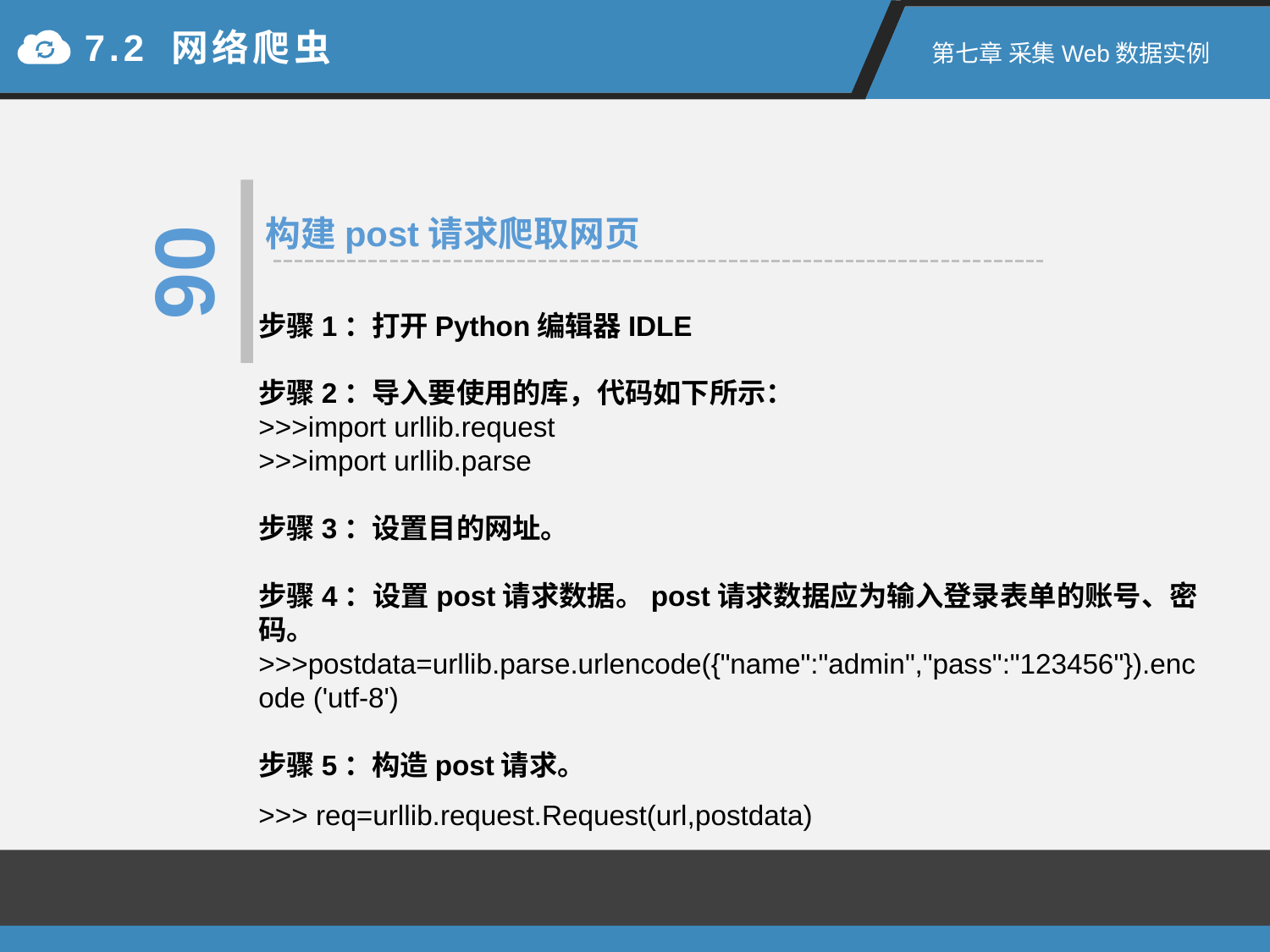

7.2 网络爬虫

第七章 采集Web数据实例

06
构建post请求爬取网页

步骤1：打开Python编辑器IDLE

步骤2：导入要使用的库，代码如下所示：
>>>import urllib.request
>>>import urllib.parse

步骤3：设置目的网址。

步骤4：设置post请求数据。post请求数据应为输入登录表单的账号、密码。
>>>postdata=urllib.parse.urlencode({"name":"admin","pass":"123456"}).encode ('utf-8')

步骤5：构造post请求。
>>> req=urllib.request.Request(url,postdata)